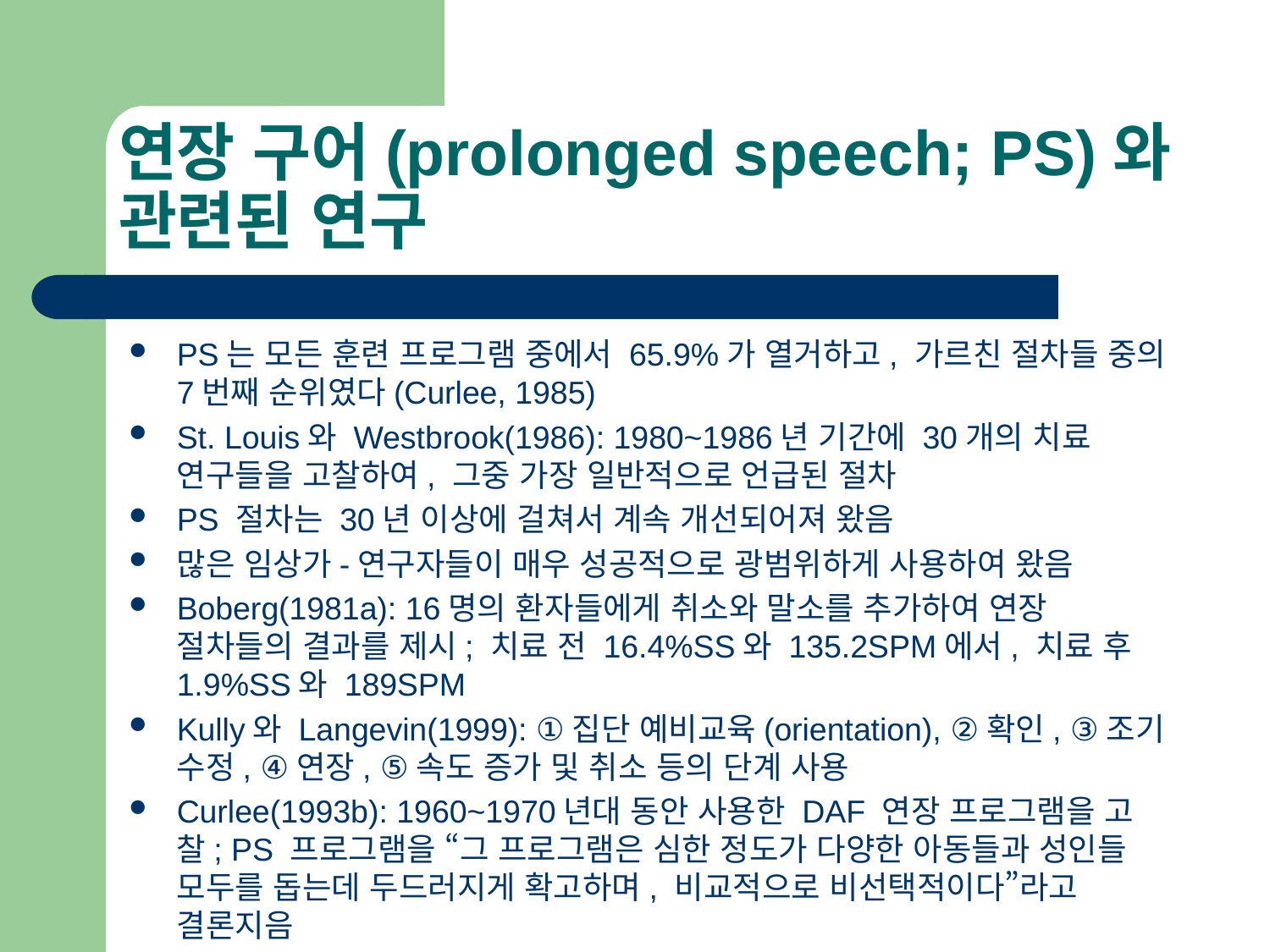

# 연장 구어(prolonged speech; PS)와 관련된 연구
PS는 모든 훈련 프로그램 중에서 65.9%가 열거하고, 가르친 절차들 중의 7번째 순위였다(Curlee, 1985)
St. Louis와 Westbrook(1986): 1980~1986년 기간에 30개의 치료 연구들을 고찰하여, 그중 가장 일반적으로 언급된 절차
PS 절차는 30년 이상에 걸쳐서 계속 개선되어져 왔음
많은 임상가-연구자들이 매우 성공적으로 광범위하게 사용하여 왔음
Boberg(1981a): 16명의 환자들에게 취소와 말소를 추가하여 연장 절차들의 결과를 제시; 치료 전 16.4%SS와 135.2SPM에서, 치료 후 1.9%SS와 189SPM
Kully와 Langevin(1999): ①집단 예비교육(orientation), ②확인, ③조기 수정, ④연장, ⑤속도 증가 및 취소 등의 단계 사용
Curlee(1993b): 1960~1970년대 동안 사용한 DAF 연장 프로그램을 고찰; PS 프로그램을 “그 프로그램은 심한 정도가 다양한 아동들과 성인들 모두를 돕는데 두드러지게 확고하며, 비교적으로 비선택적이다”라고 결론지음